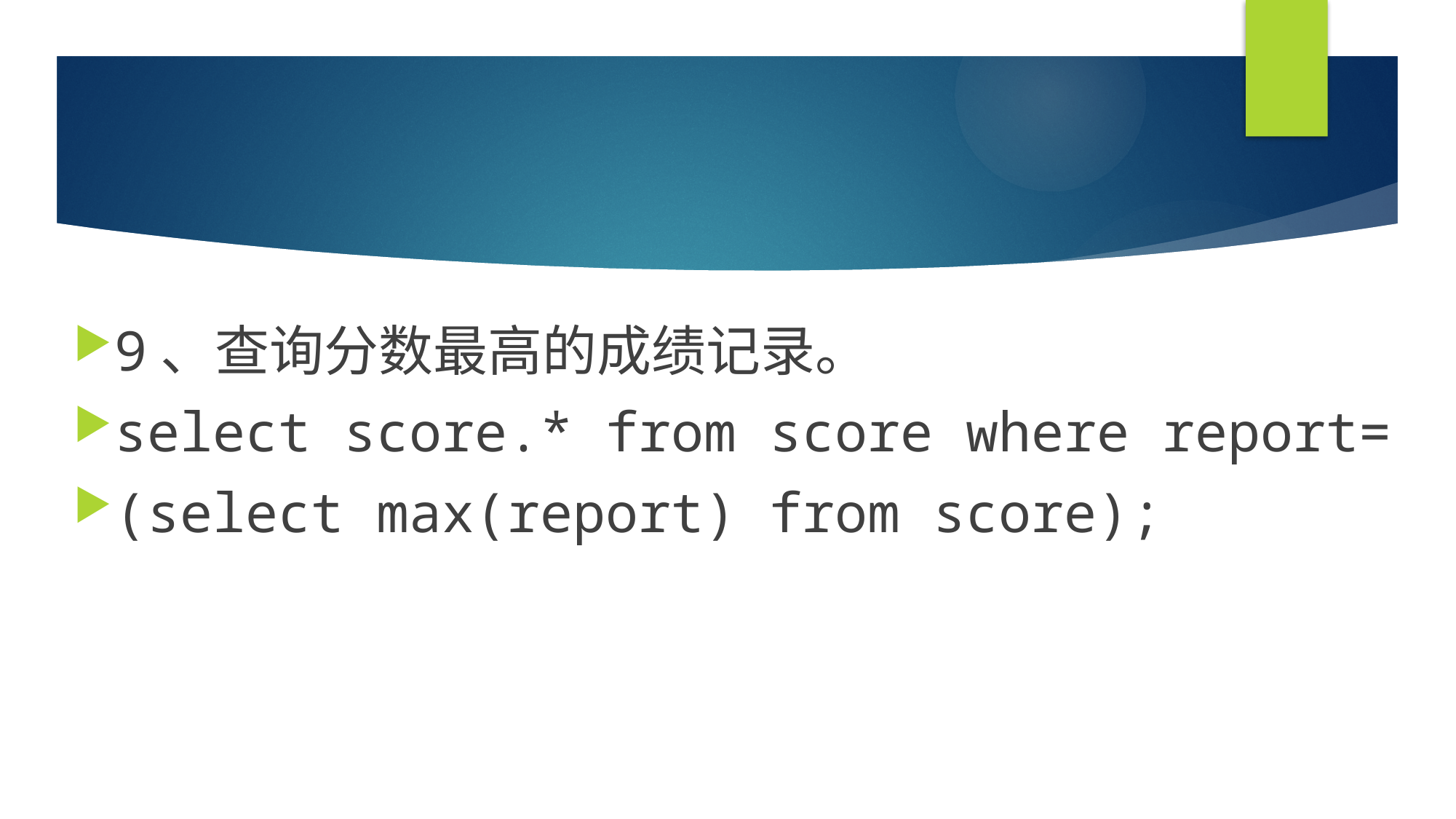

#
9、查询分数最高的成绩记录。
select score.* from score where report=
(select max(report) from score);